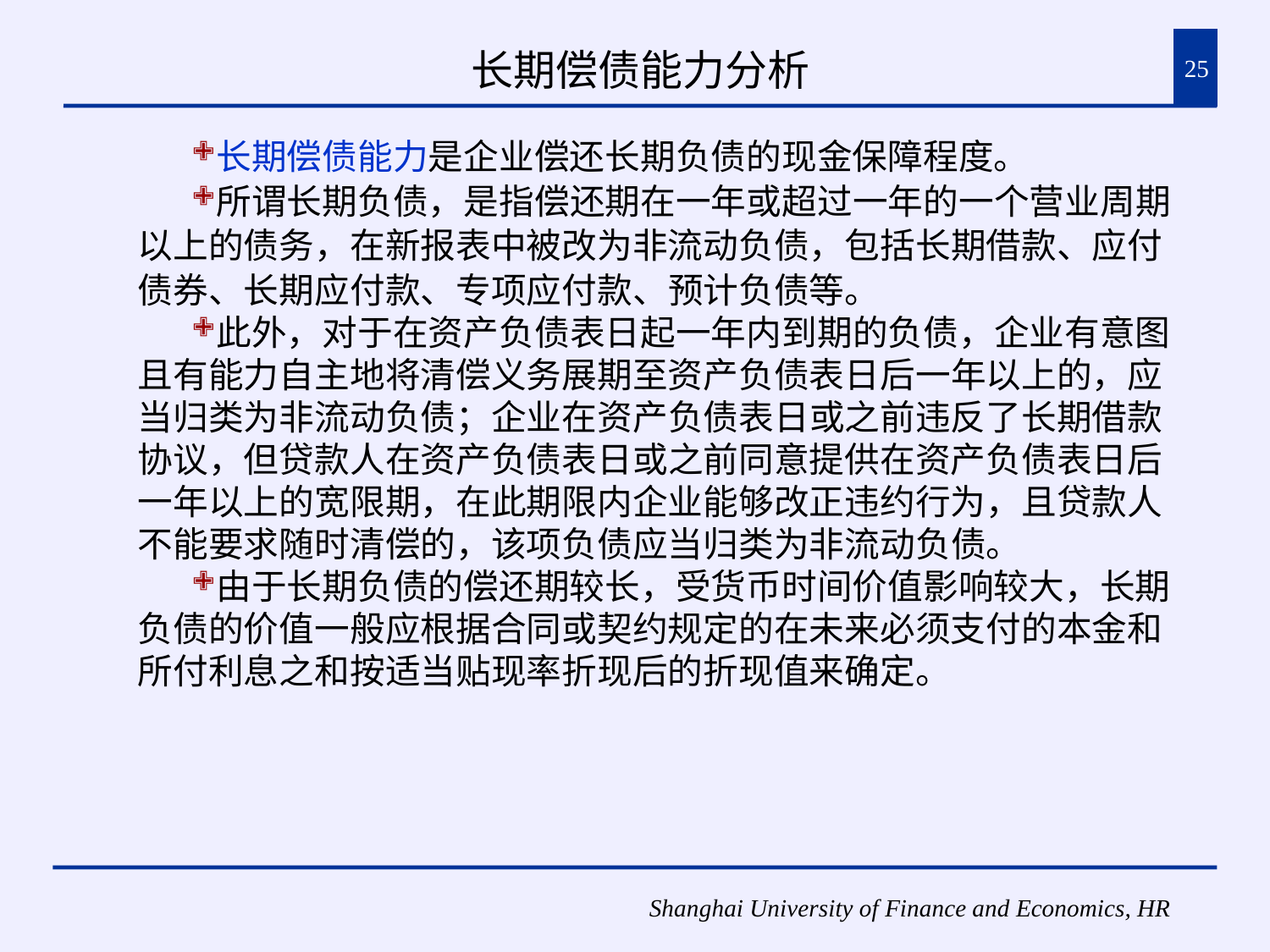

# 长期偿债能力分析
25
长期偿债能力是企业偿还长期负债的现金保障程度。
所谓长期负债，是指偿还期在一年或超过一年的一个营业周期以上的债务，在新报表中被改为非流动负债，包括长期借款、应付债券、长期应付款、专项应付款、预计负债等。
此外，对于在资产负债表日起一年内到期的负债，企业有意图且有能力自主地将清偿义务展期至资产负债表日后一年以上的，应当归类为非流动负债；企业在资产负债表日或之前违反了长期借款协议，但贷款人在资产负债表日或之前同意提供在资产负债表日后一年以上的宽限期，在此期限内企业能够改正违约行为，且贷款人不能要求随时清偿的，该项负债应当归类为非流动负债。
由于长期负债的偿还期较长，受货币时间价值影响较大，长期负债的价值一般应根据合同或契约规定的在未来必须支付的本金和所付利息之和按适当贴现率折现后的折现值来确定。